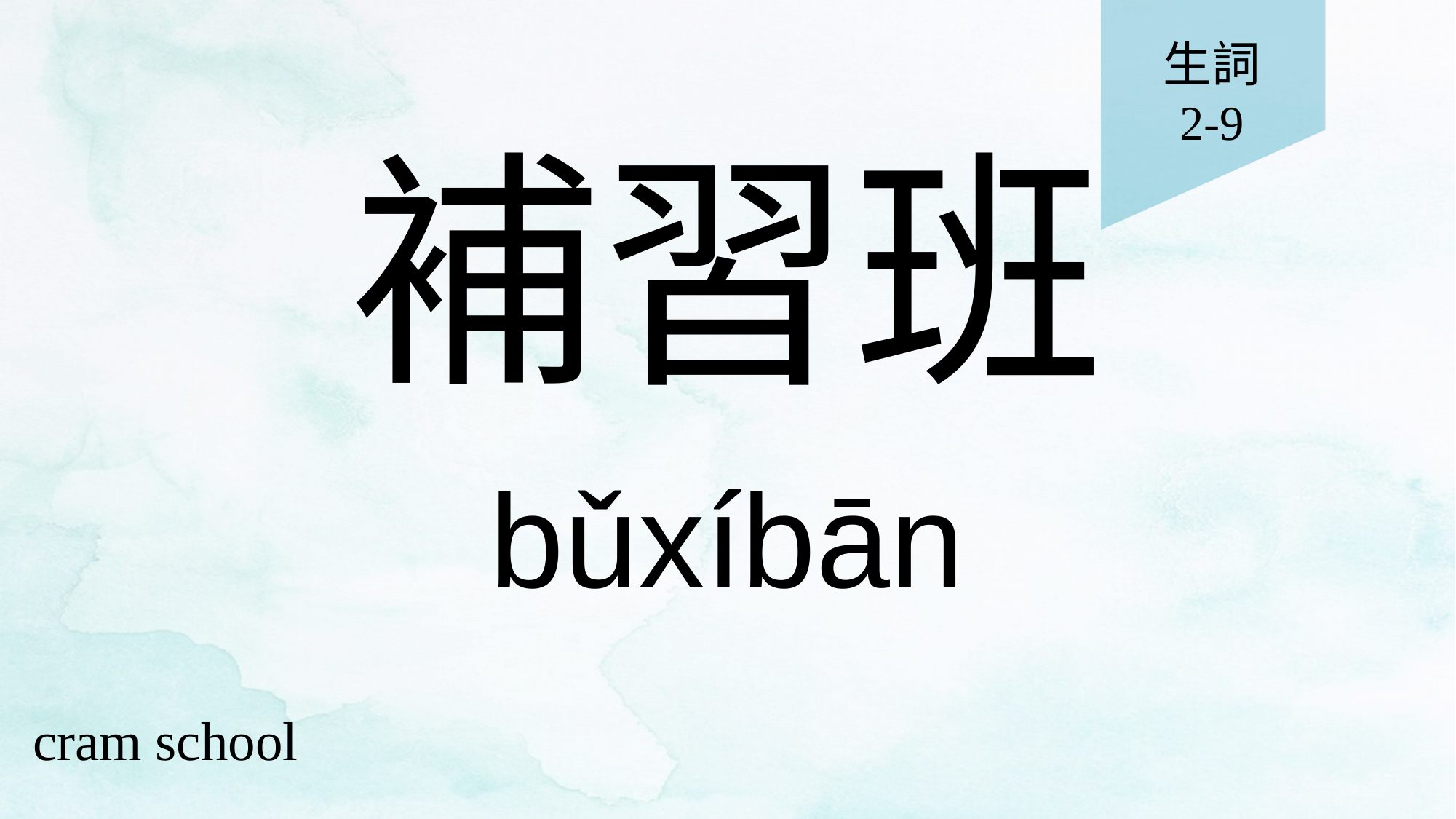

生詞
2-9
# 補習班
bǔxíbān
cram school